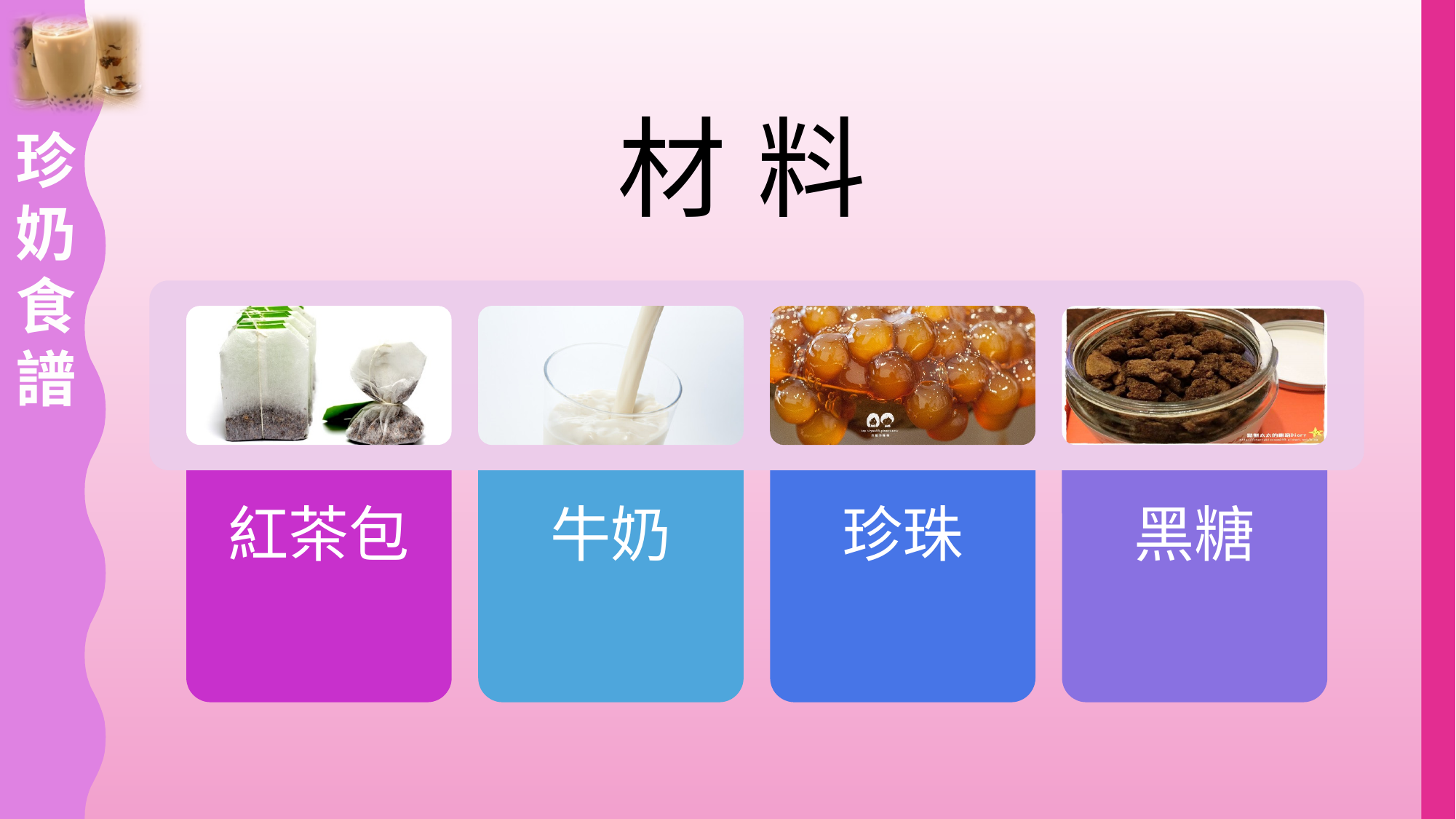

# 材 料
紅茶包
牛奶
珍珠
黑糖